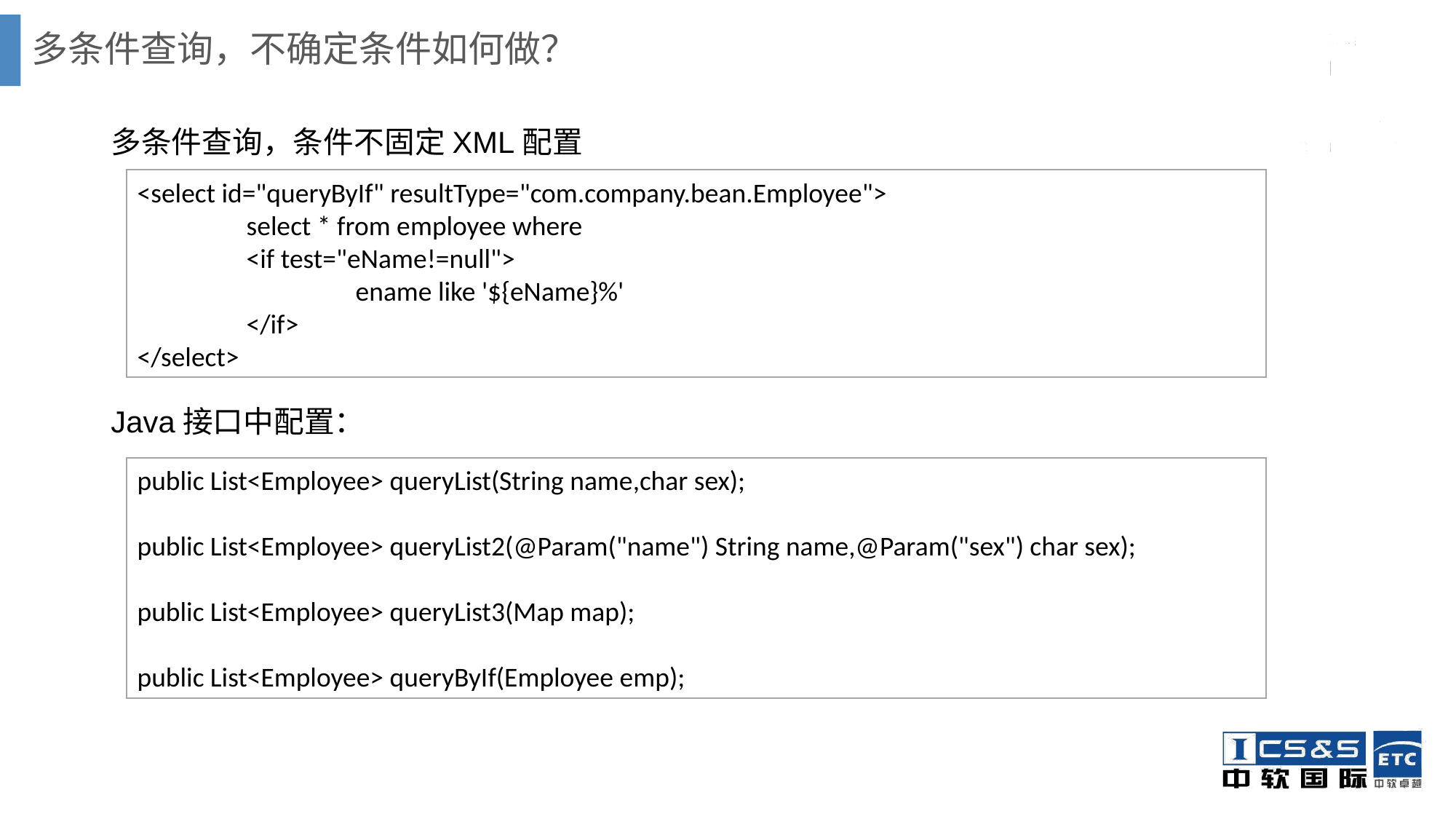

# 多条件查询，不确定条件如何做？
多条件查询，条件不固定XML配置

Java接口中配置：
<select id="queryByIf" resultType="com.company.bean.Employee">
	select * from employee where
	<if test="eName!=null">
		ename like '${eName}%'
	</if>
</select>
public List<Employee> queryList(String name,char sex);

public List<Employee> queryList2(@Param("name") String name,@Param("sex") char sex);

public List<Employee> queryList3(Map map);

public List<Employee> queryByIf(Employee emp);